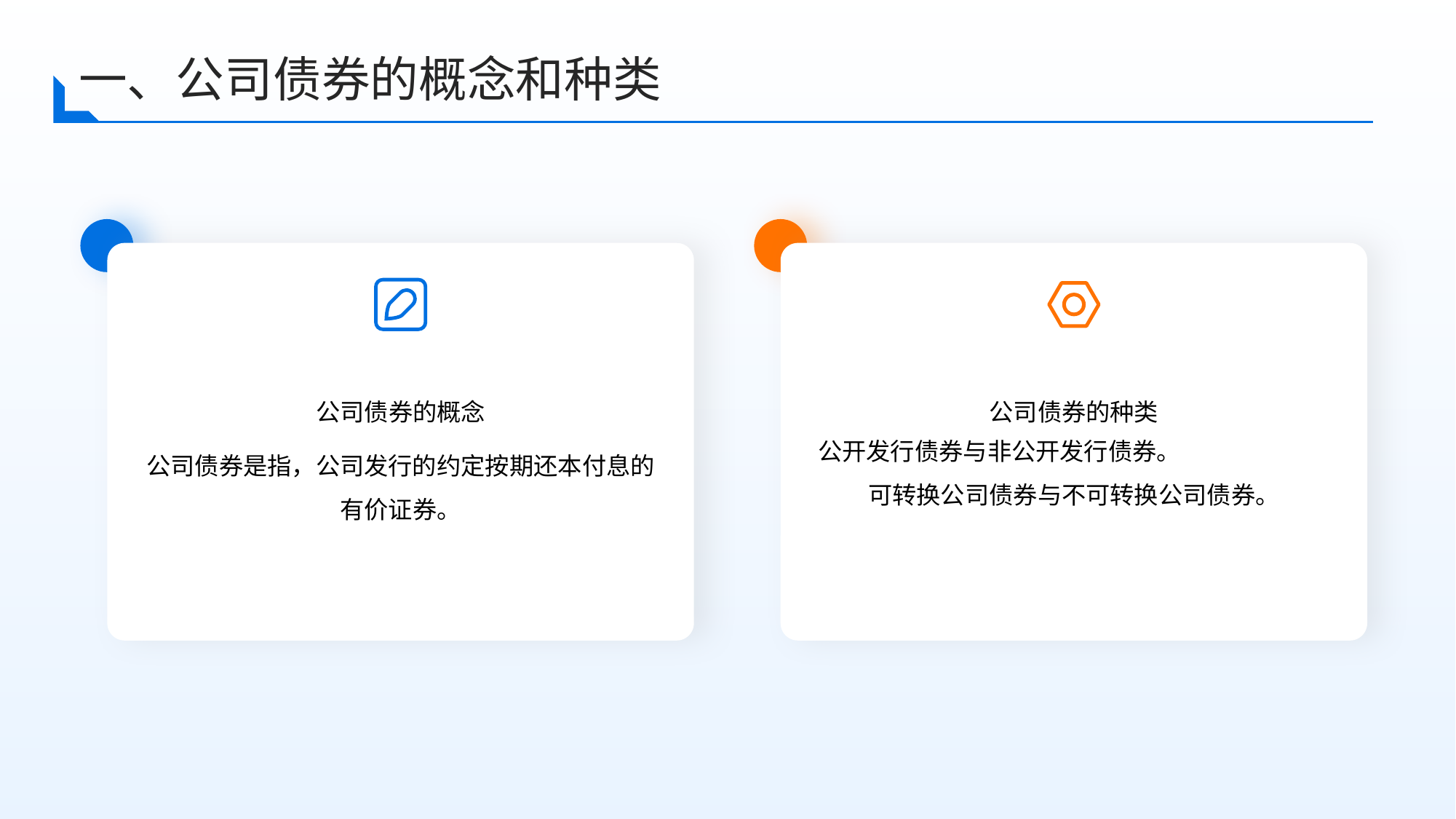

一、公司债券的概念和种类

公司债券的概念
公司债券的种类
公司债券是指，公司发行的约定按期还本付息的有价证券。
公开发行债券与非公开发行债券。
可转换公司债券与不可转换公司债券。